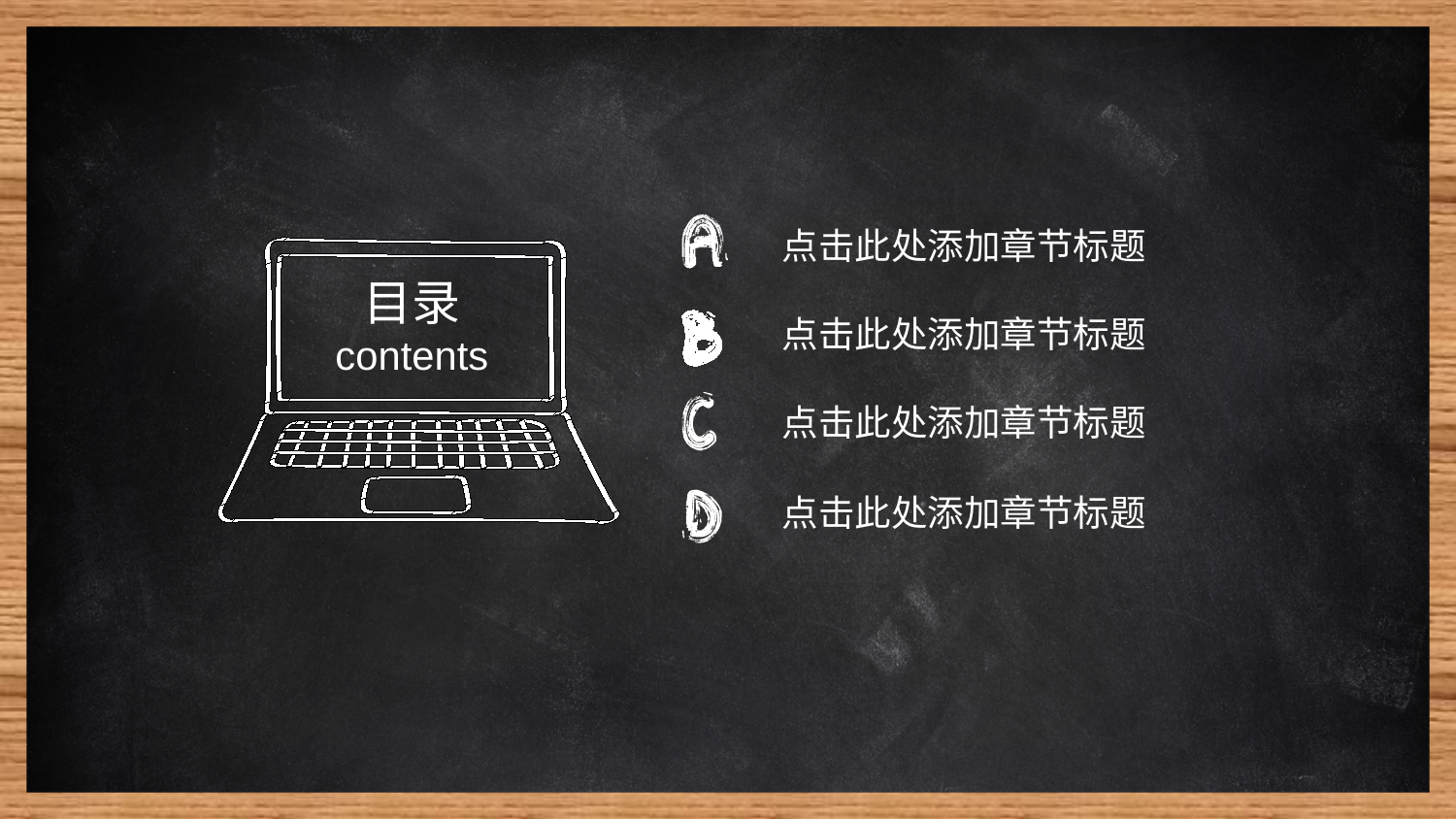

点击此处添加章节标题

目录
contents
点击此处添加章节标题

点击此处添加章节标题
点击此处添加章节标题